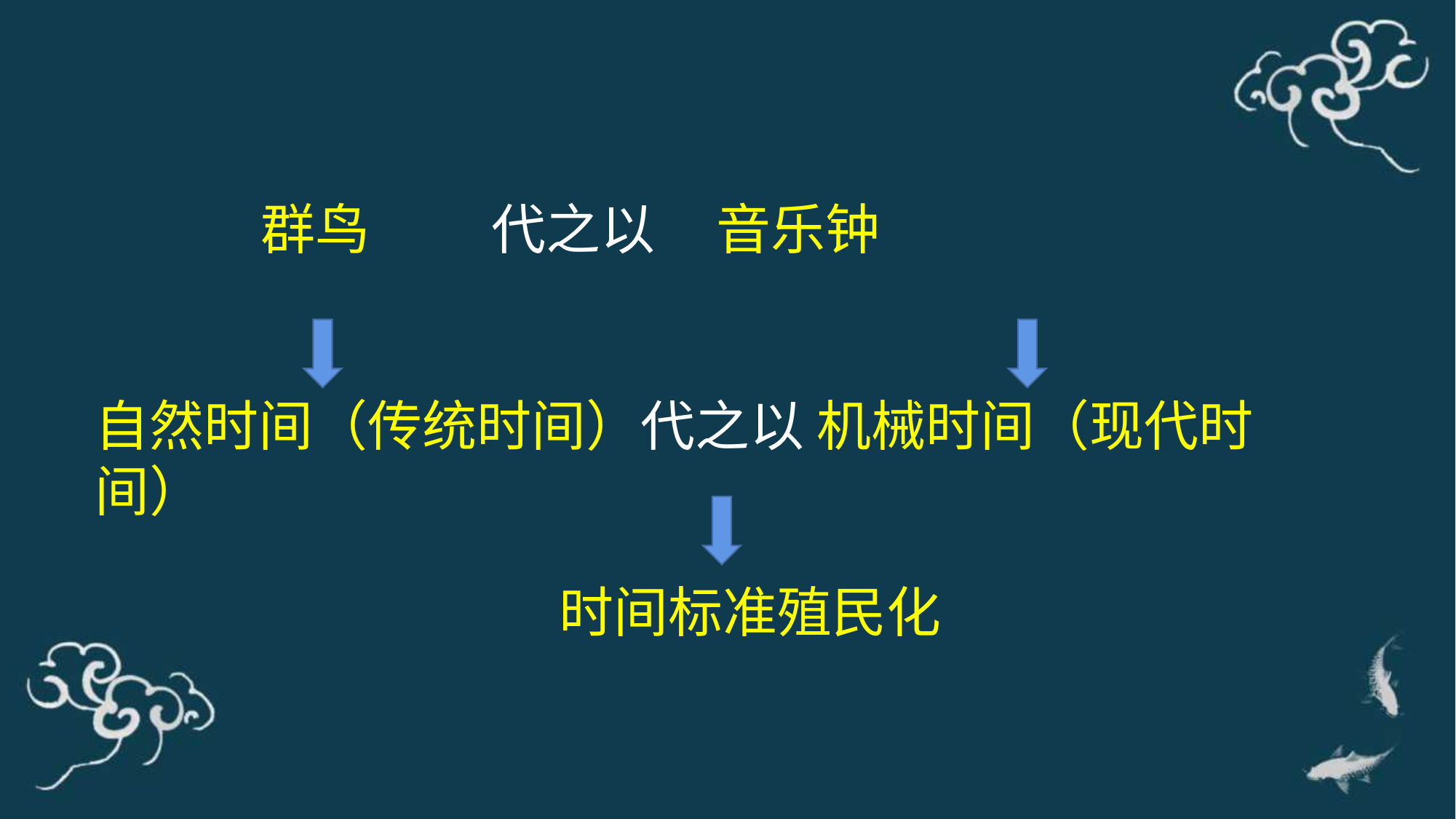

群鸟          代之以     音乐钟

自然时间（传统时间）代之以 机械时间（现代时间）

时间标准殖民化